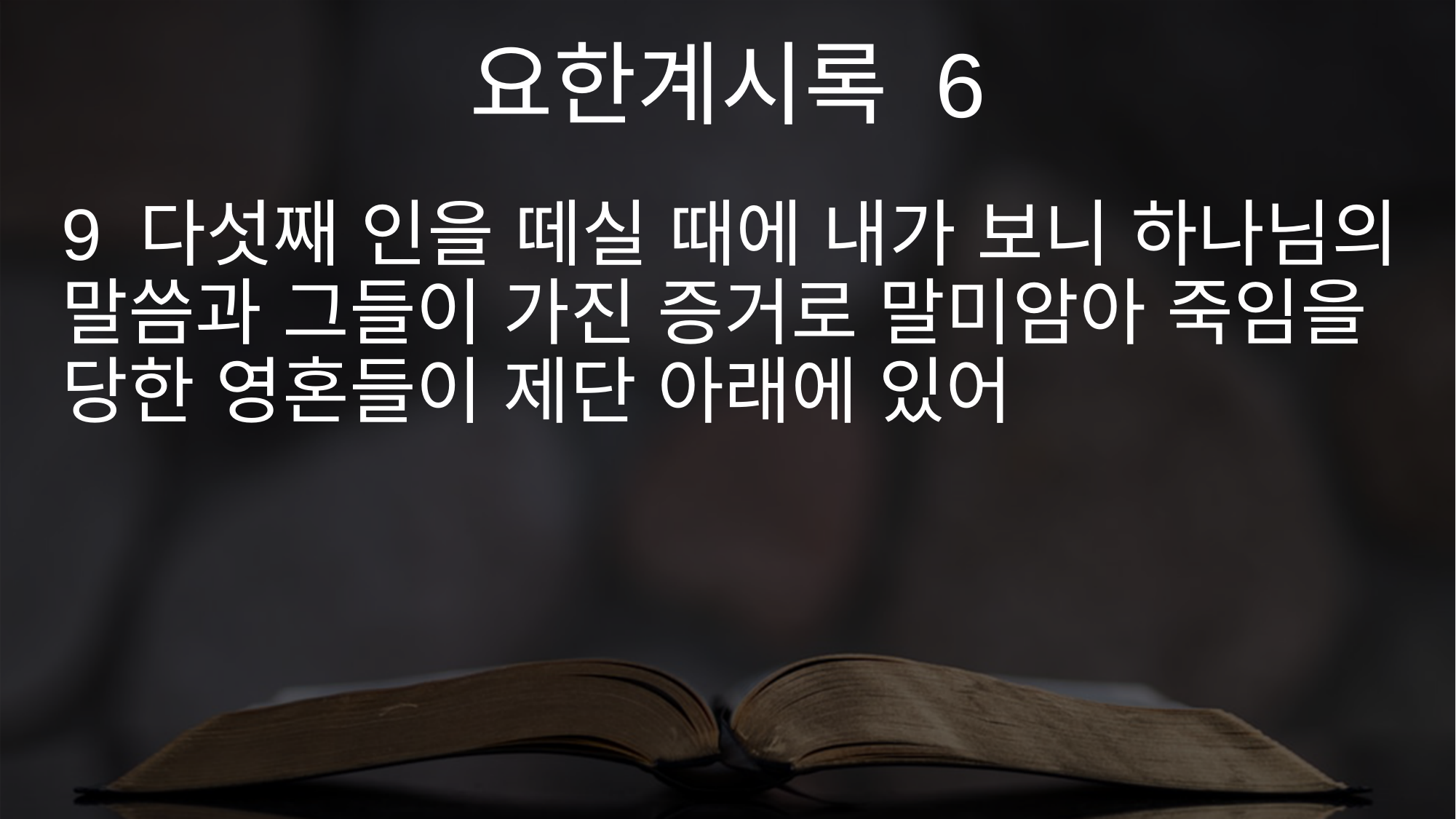

요한계시록 6
9 다섯째 인을 떼실 때에 내가 보니 하나님의 말씀과 그들이 가진 증거로 말미암아 죽임을 당한 영혼들이 제단 아래에 있어